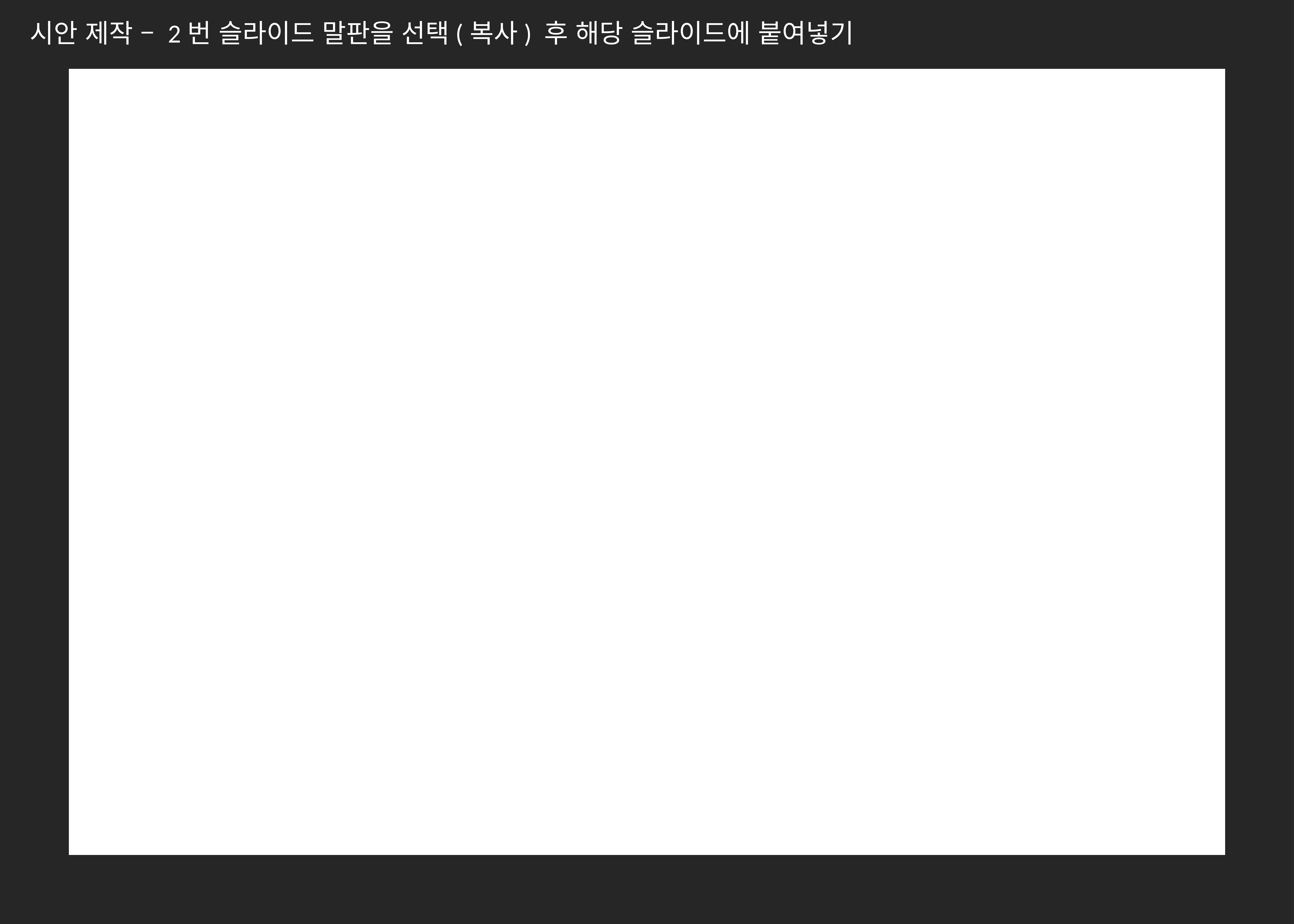

시안 제작 – 2번 슬라이드 말판을 선택(복사) 후 해당 슬라이드에 붙여넣기